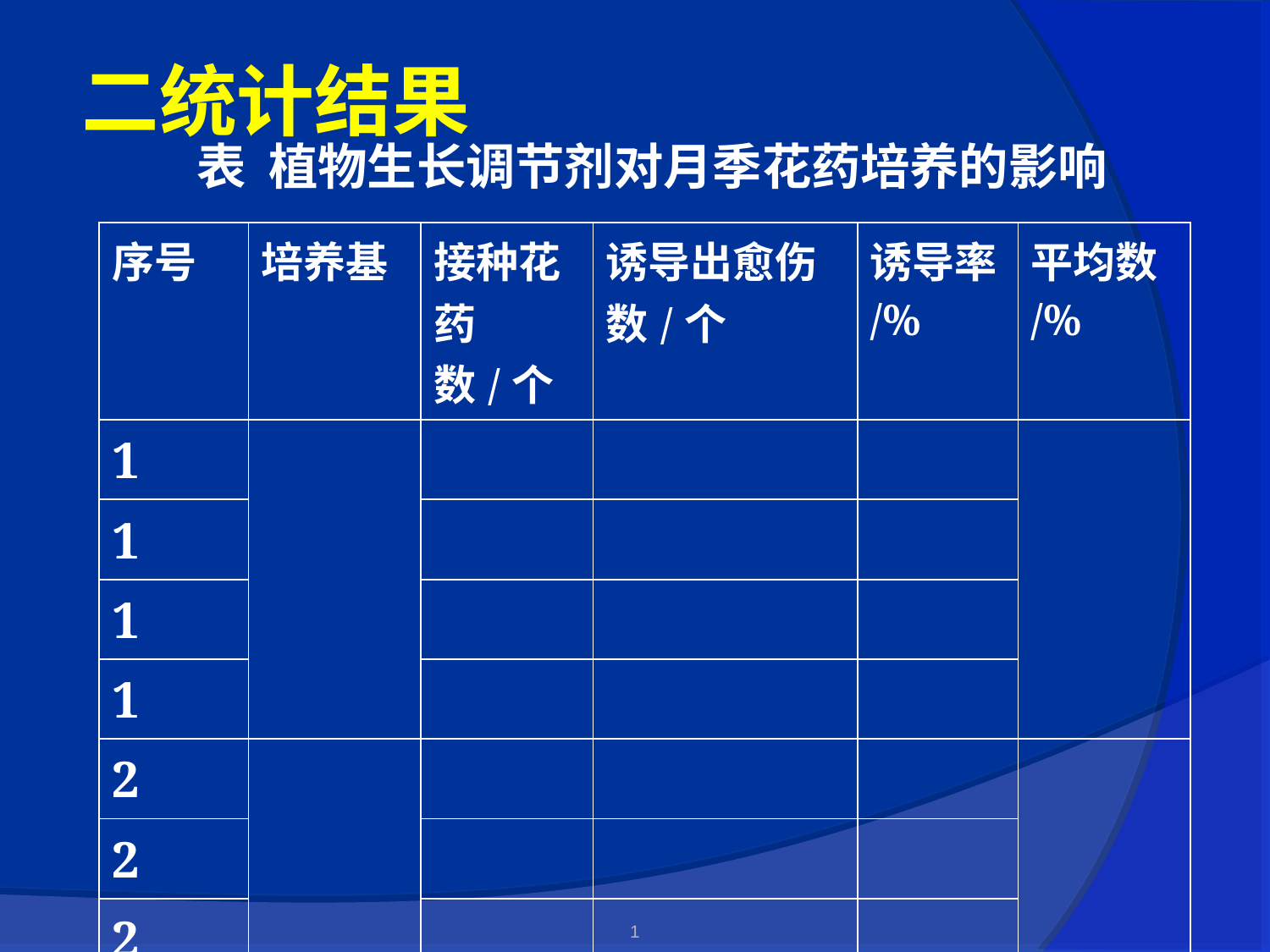

二统计结果
表  植物生长调节剂对月季花药培养的影响
| 序号 | 培养基 | 接种花药数/个 | 诱导出愈伤数/个 | 诱导率/% | 平均数/% |
| --- | --- | --- | --- | --- | --- |
| 1 |  |  |  |  |  |
| 1 |  |  |  |  |  |
| 1 |  |  |  |  |  |
| 1 |  |  |  |  |  |
| 2 |  |  |  |  |  |
| 2 |  |  |  |  |  |
| 2 |  |  |  |  |  |
| 2 |  |  |  |  |  |
1